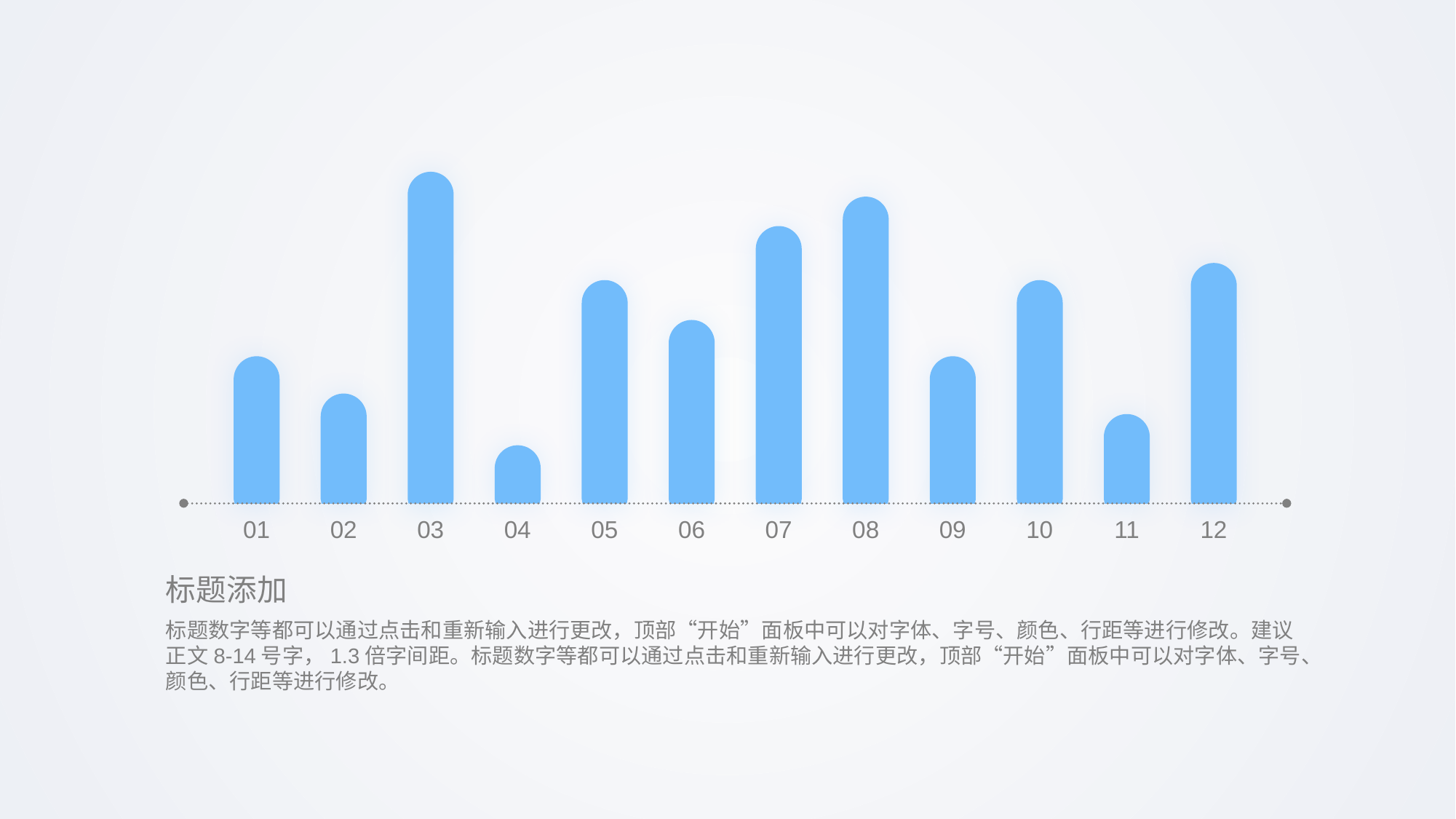

01
02
03
04
05
06
07
08
09
10
11
12
标题添加
标题数字等都可以通过点击和重新输入进行更改，顶部“开始”面板中可以对字体、字号、颜色、行距等进行修改。建议正文8-14号字，1.3倍字间距。标题数字等都可以通过点击和重新输入进行更改，顶部“开始”面板中可以对字体、字号、颜色、行距等进行修改。